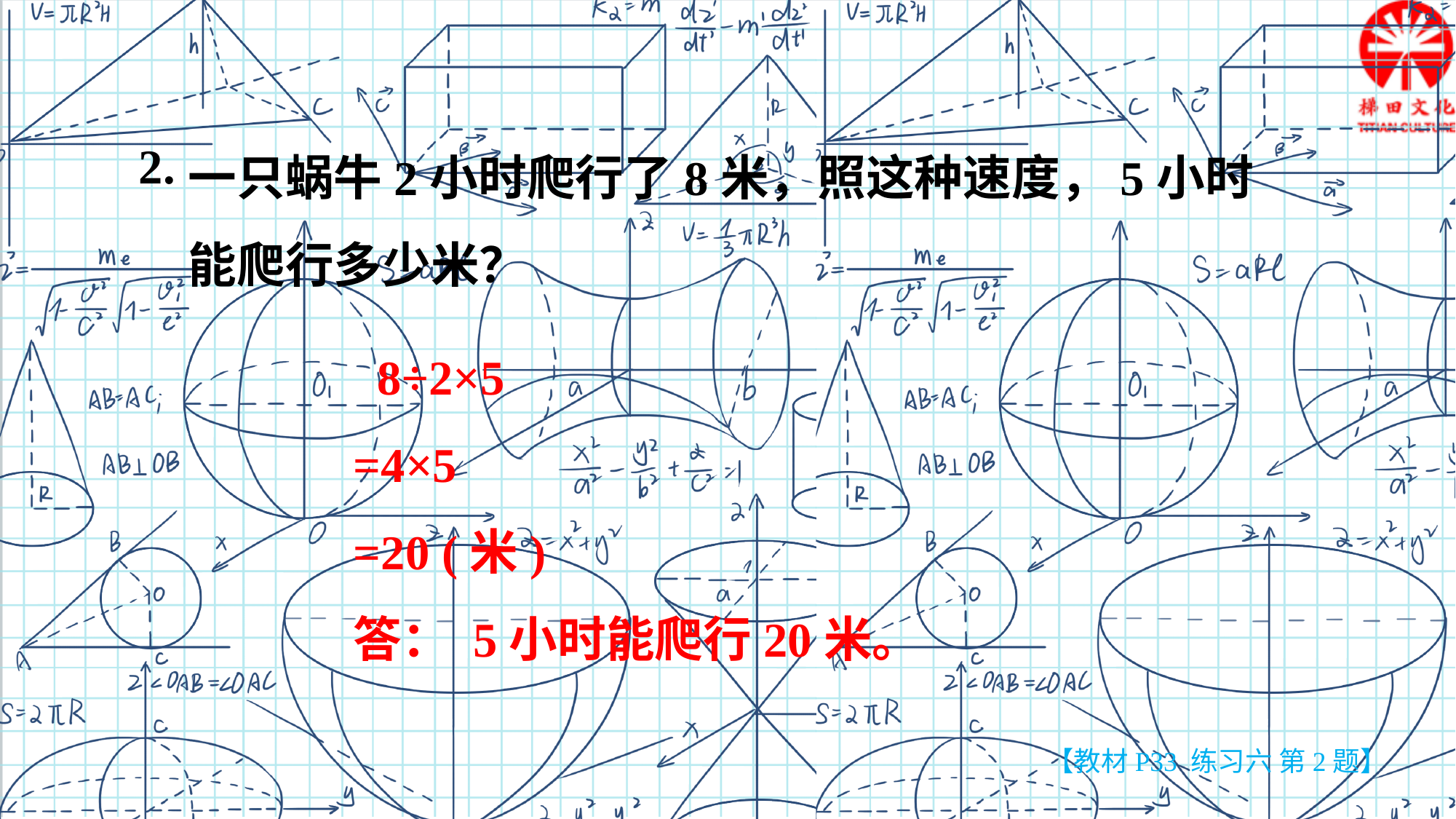

一只蜗牛2小时爬行了8米，照这种速度，5小时能爬行多少米？
2.
  8÷2×5
=4×5
=20 (米)
答： 5小时能爬行20米。
【教材P33 练习六 第2题】